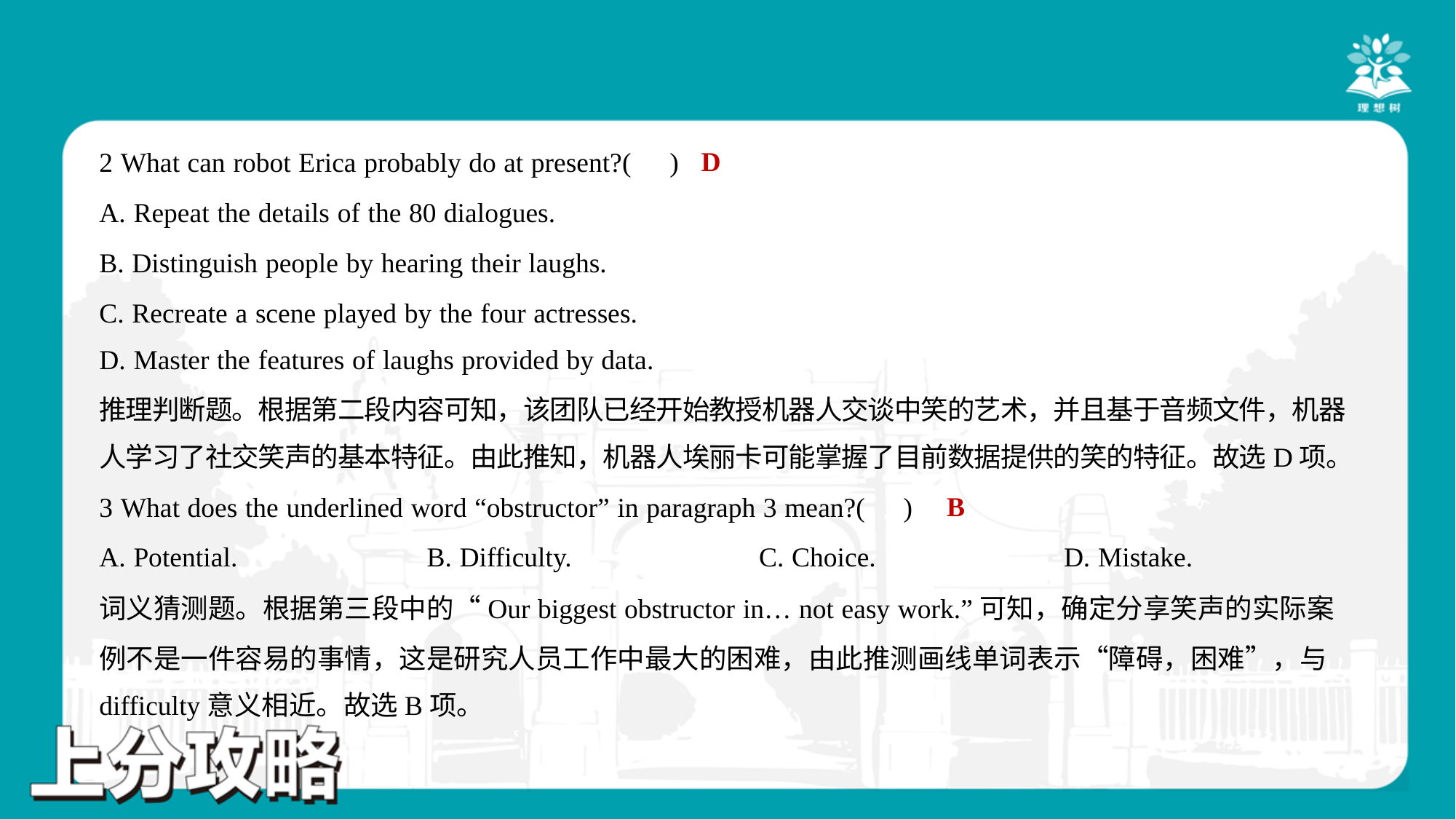

D
2 What can robot Erica probably do at present?(     )
A. Repeat the details of the 80 dialogues.
B. Distinguish people by hearing their laughs.
C. Recreate a scene played by the four actresses.
D. Master the features of laughs provided by data.
推理判断题。根据第二段内容可知，该团队已经开始教授机器人交谈中笑的艺术，并且基于音频文件，机器
人学习了社交笑声的基本特征。由此推知，机器人埃丽卡可能掌握了目前数据提供的笑的特征。故选D项。
B
3 What does the underlined word “obstructor” in paragraph 3 mean?(     )
A. Potential.	B. Difficulty.	C. Choice.	D. Mistake.
词义猜测题。根据第三段中的“Our biggest obstructor in… not easy work.”可知，确定分享笑声的实际案
例不是一件容易的事情，这是研究人员工作中最大的困难，由此推测画线单词表示“障碍，困难”，与
difficulty意义相近。故选B项。